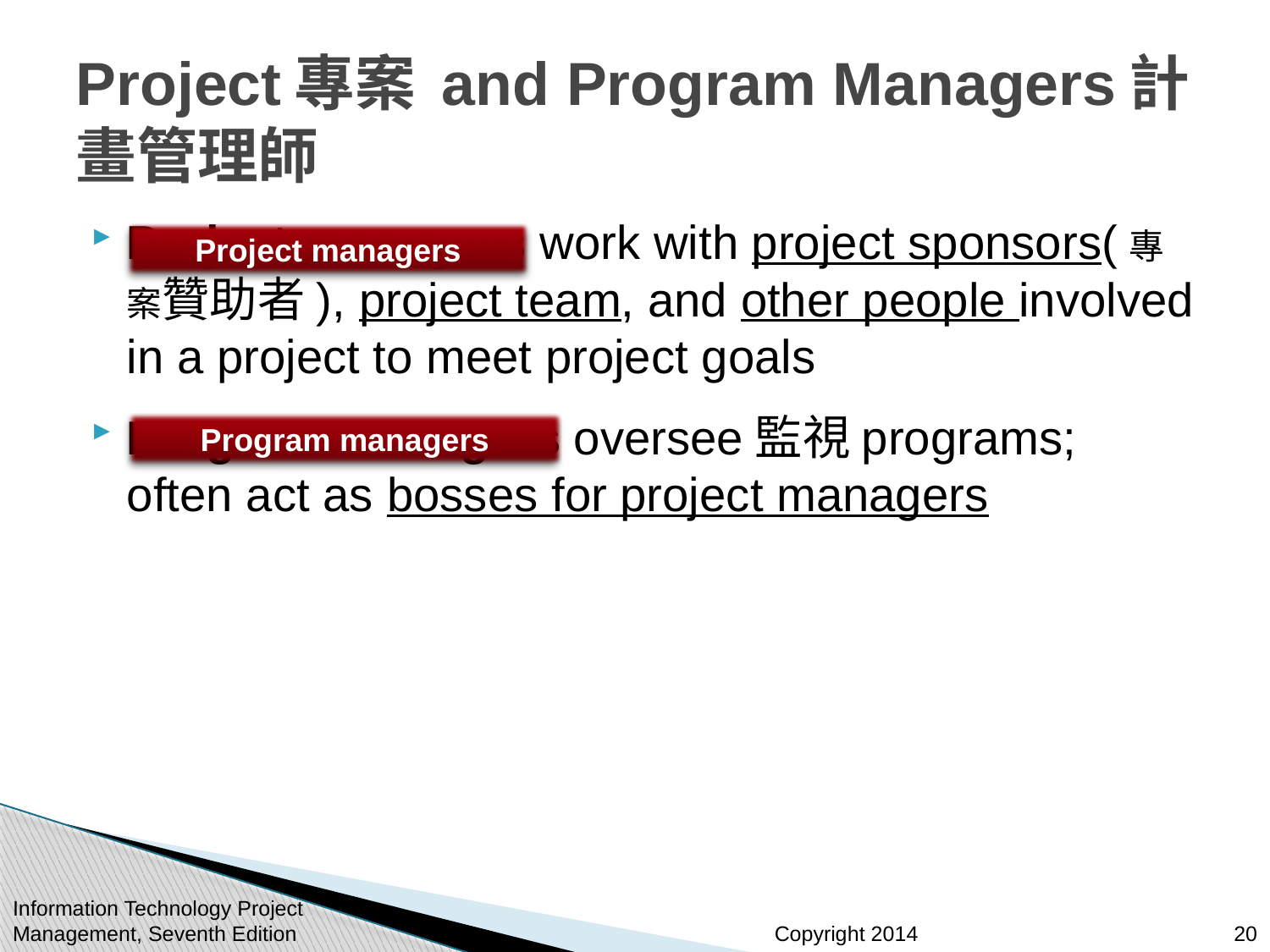

# Project專案 and Program Managers計畫管理師
Project managers work with project sponsors(專案贊助者), project team, and other people involved in a project to meet project goals
Program managers oversee監視programs; often act as bosses for project managers
Project managers
Program managers
Information Technology Project Management, Seventh Edition
20